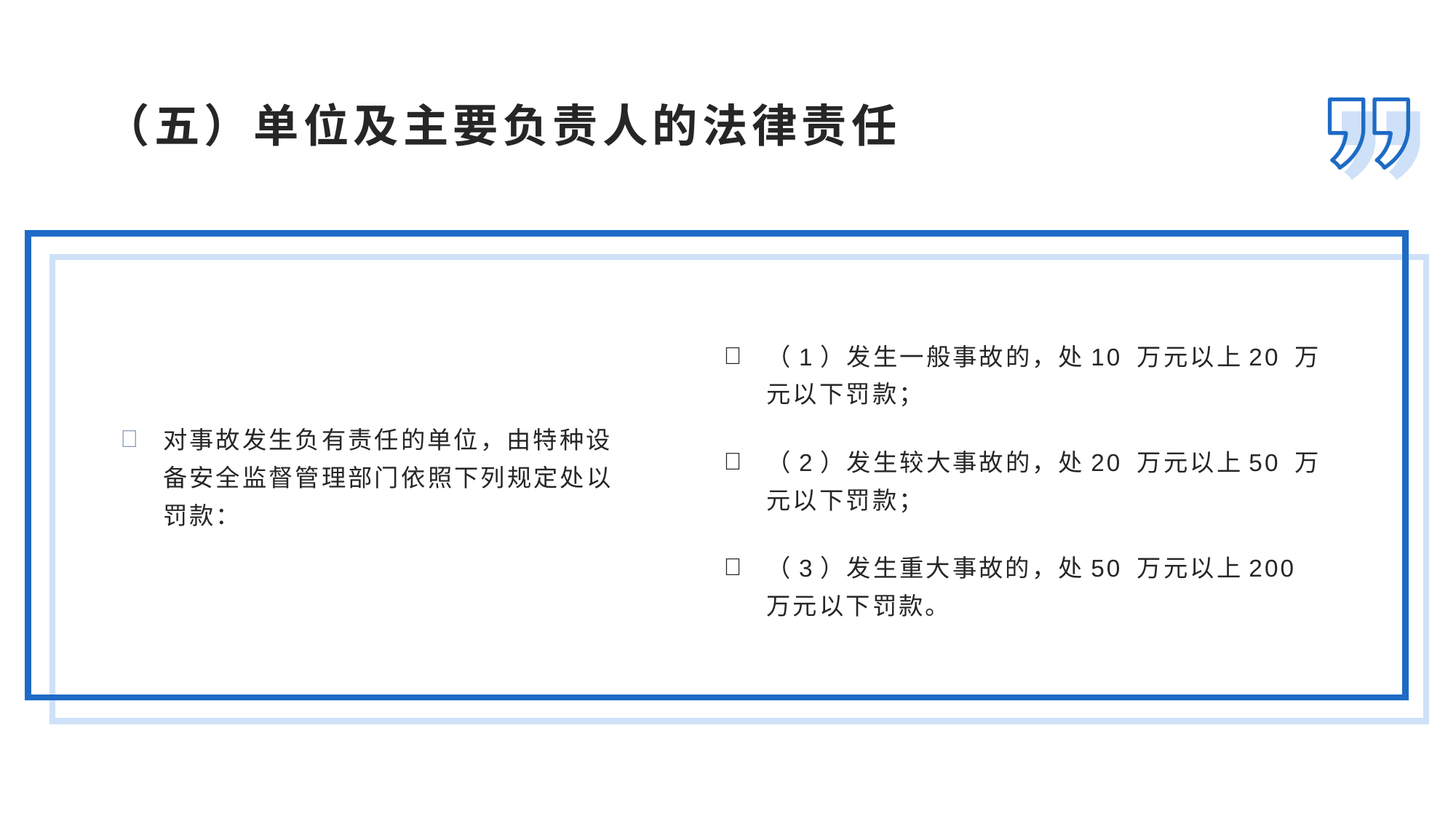

（五）单位及主要负责人的法律责任

（1）发生一般事故的，处10 万元以上20 万元以下罚款；
（2）发生较大事故的，处20 万元以上50 万元以下罚款；
（3）发生重大事故的，处50 万元以上200 万元以下罚款。
对事故发生负有责任的单位，由特种设备安全监督管理部门依照下列规定处以罚款：